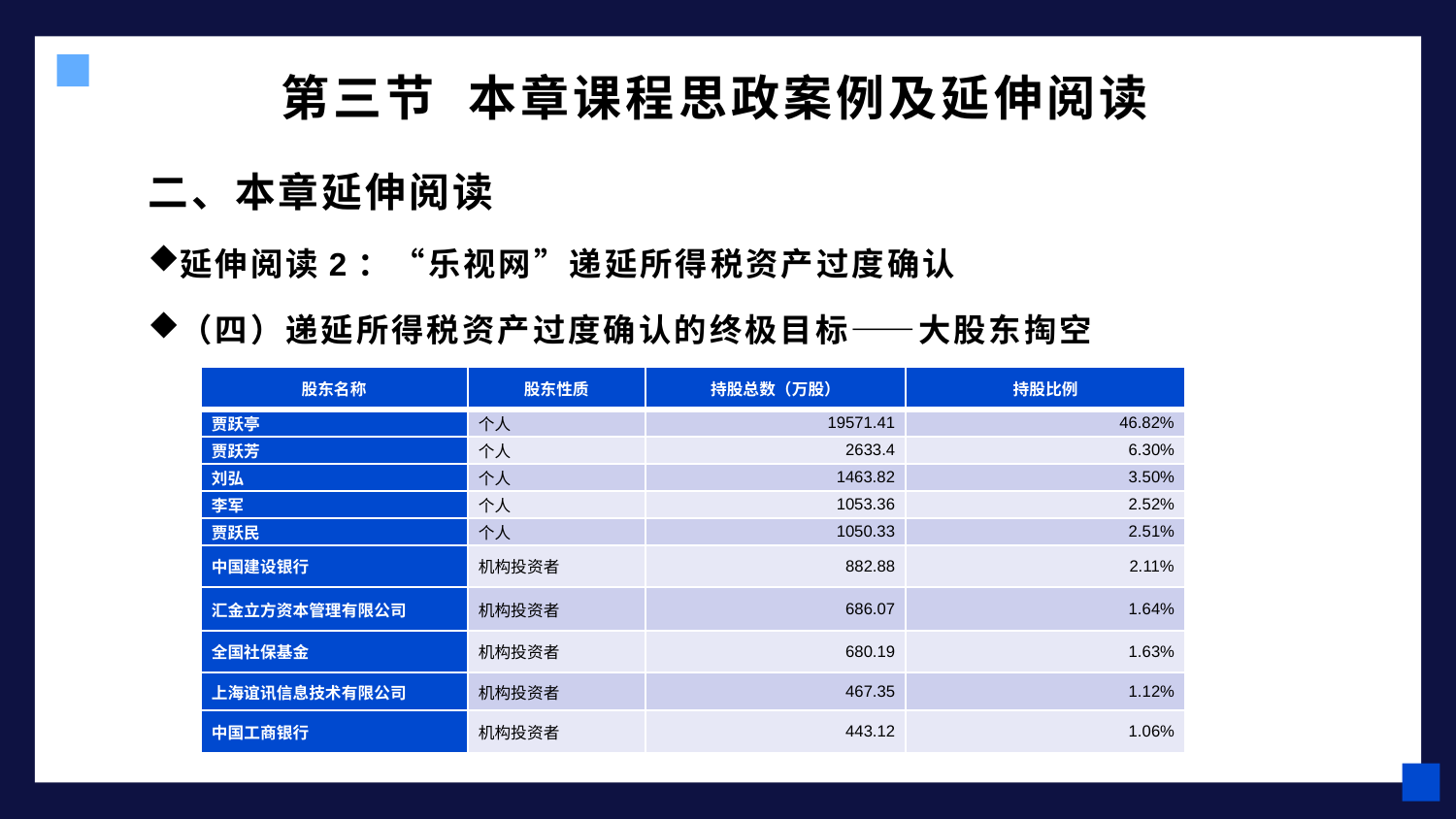

# 第三节  本章课程思政案例及延伸阅读
二、本章延伸阅读
延伸阅读2：“乐视网”递延所得税资产过度确认
（四）递延所得税资产过度确认的终极目标——大股东掏空

| 股东名称 | 股东性质 | 持股总数（万股） | 持股比例 |
| --- | --- | --- | --- |
| 贾跃亭 | 个人 | 19571.41 | 46.82% |
| 贾跃芳 | 个人 | 2633.4 | 6.30% |
| 刘弘 | 个人 | 1463.82 | 3.50% |
| 李军 | 个人 | 1053.36 | 2.52% |
| 贾跃民 | 个人 | 1050.33 | 2.51% |
| 中国建设银行 | 机构投资者 | 882.88 | 2.11% |
| 汇金立方资本管理有限公司 | 机构投资者 | 686.07 | 1.64% |
| 全国社保基金 | 机构投资者 | 680.19 | 1.63% |
| 上海谊讯信息技术有限公司 | 机构投资者 | 467.35 | 1.12% |
| 中国工商银行 | 机构投资者 | 443.12 | 1.06% |